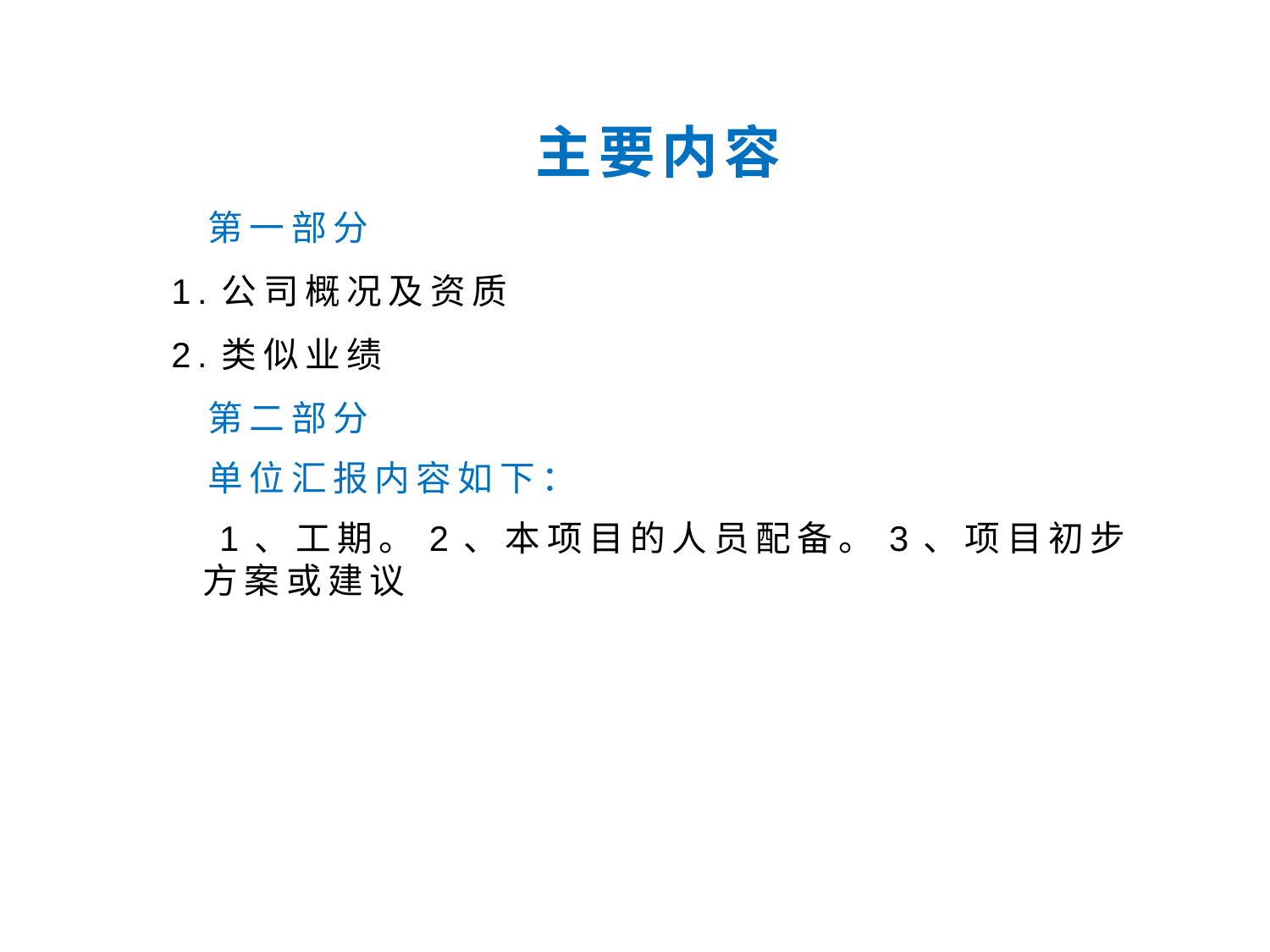

主要内容
  第一部分
1.公司概况及资质
2.类似业绩
  第二部分
  单位汇报内容如下：
   1、工期。2、本项目的人员配备。3、项目初步方案或建议